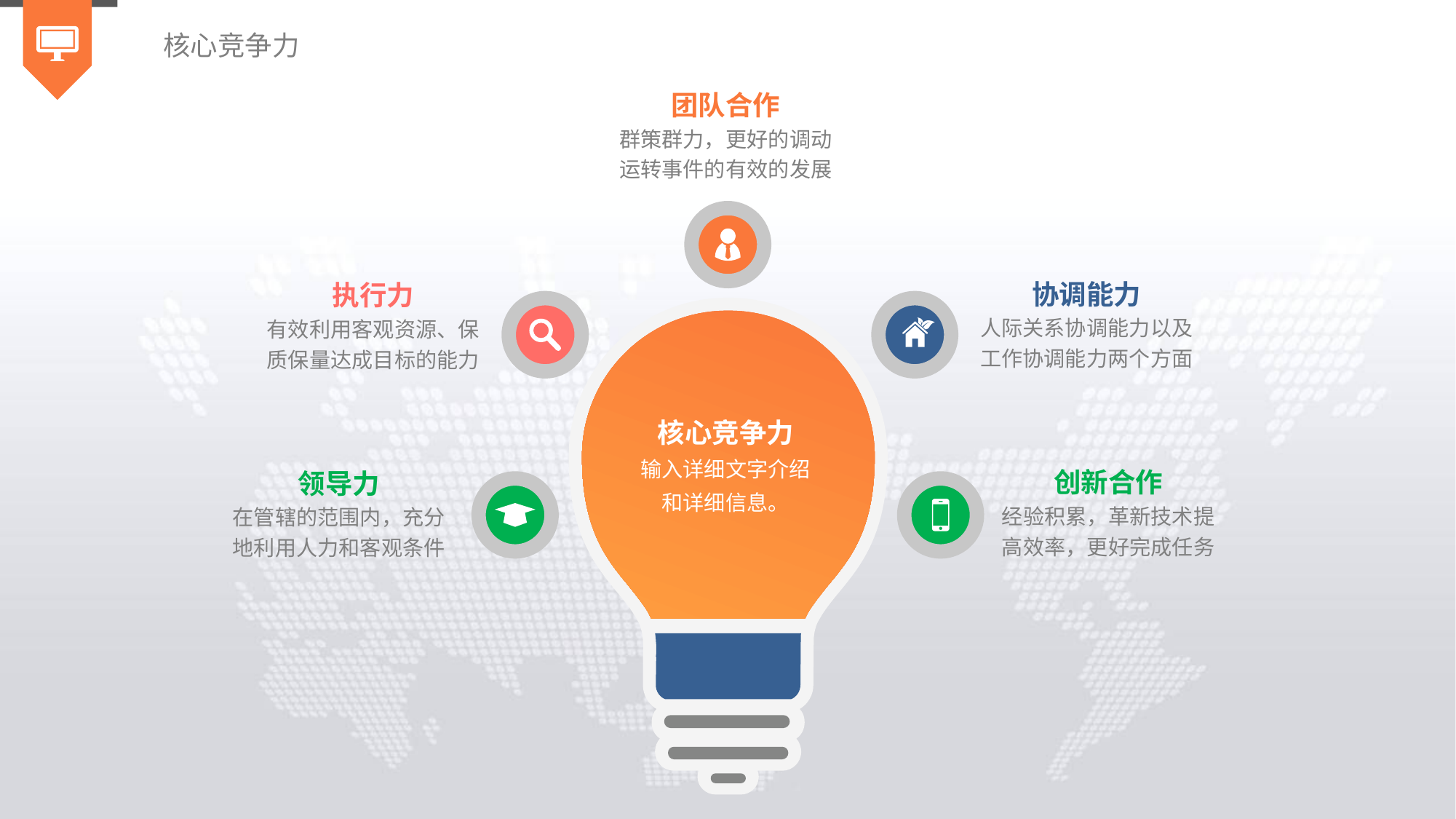

核心竞争力

团队合作
群策群力，更好的调动
运转事件的有效的发展

协调能力
人际关系协调能力以及
工作协调能力两个方面
执行力
有效利用客观资源、保
质保量达成目标的能力

核心竞争力
输入详细文字介绍
和详细信息。
创新合作
经验积累，革新技术提
高效率，更好完成任务
领导力
在管辖的范围内，充分
地利用人力和客观条件